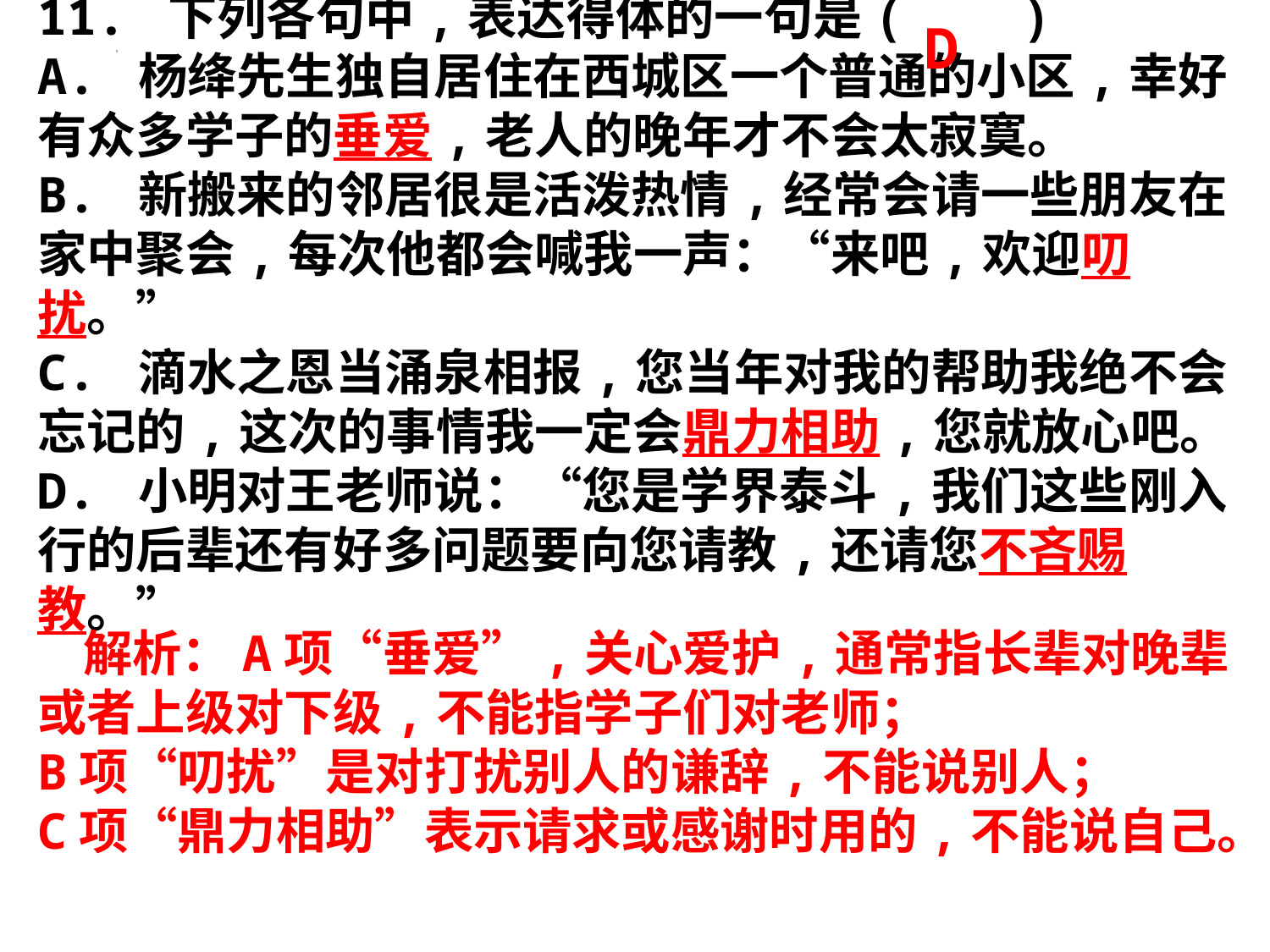

D
11. 下列各句中,表达得体的一句是(    )
A. 杨绛先生独自居住在西城区一个普通的小区,幸好有众多学子的垂爱,老人的晚年才不会太寂寞。
B. 新搬来的邻居很是活泼热情,经常会请一些朋友在家中聚会,每次他都会喊我一声：“来吧,欢迎叨扰。”
C. 滴水之恩当涌泉相报,您当年对我的帮助我绝不会忘记的,这次的事情我一定会鼎力相助,您就放心吧。
D. 小明对王老师说：“您是学界泰斗,我们这些刚入行的后辈还有好多问题要向您请教,还请您不吝赐教。”
   解析：A项“垂爱”,关心爱护,通常指长辈对晚辈或者上级对下级,不能指学子们对老师；
B项“叨扰”是对打扰别人的谦辞,不能说别人；
C项“鼎力相助”表示请求或感谢时用的,不能说自己。